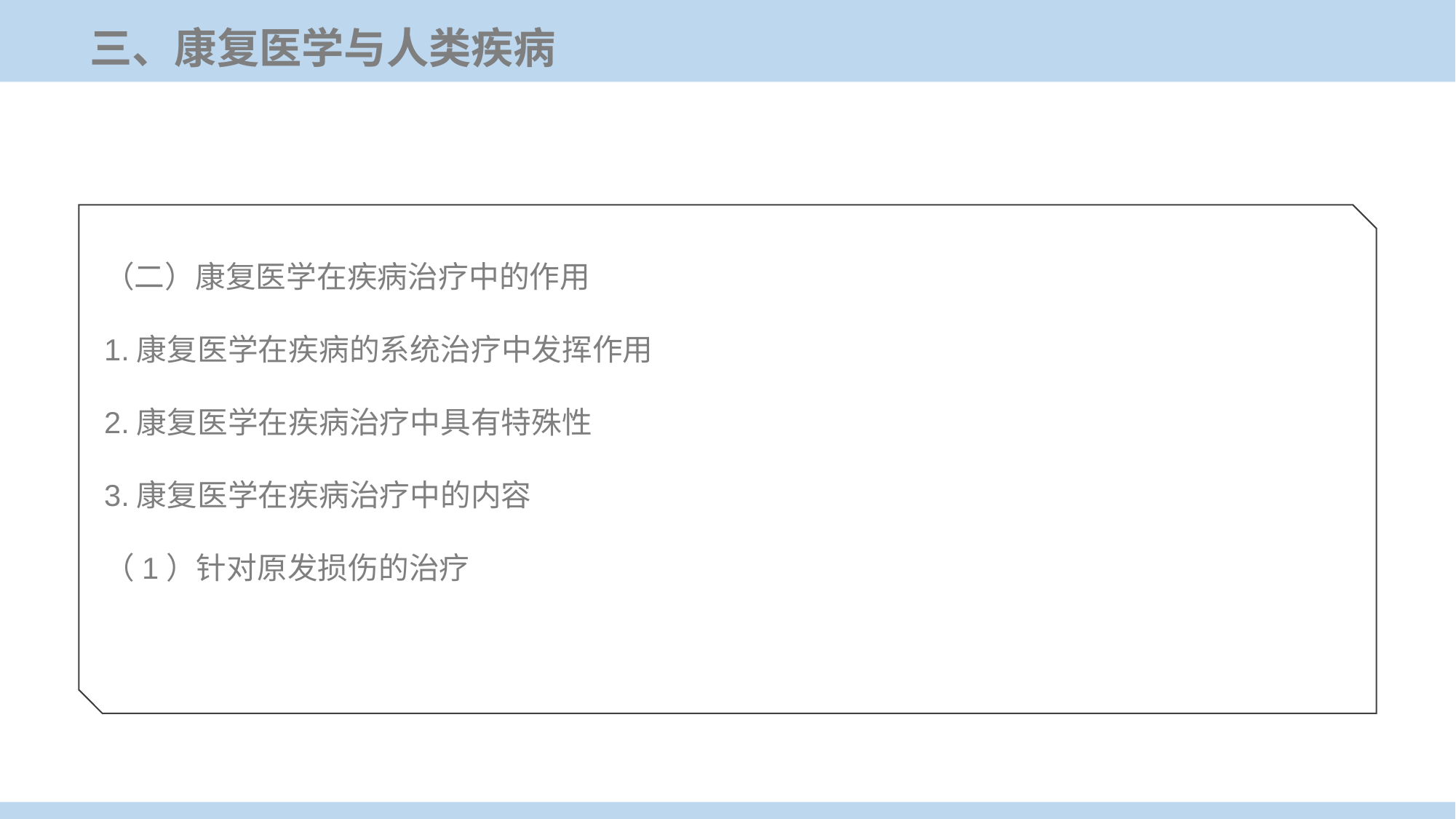

三、康复医学与人类疾病

（二）康复医学在疾病治疗中的作用

1.康复医学在疾病的系统治疗中发挥作用

2.康复医学在疾病治疗中具有特殊性

3.康复医学在疾病治疗中的内容

（1）针对原发损伤的治疗